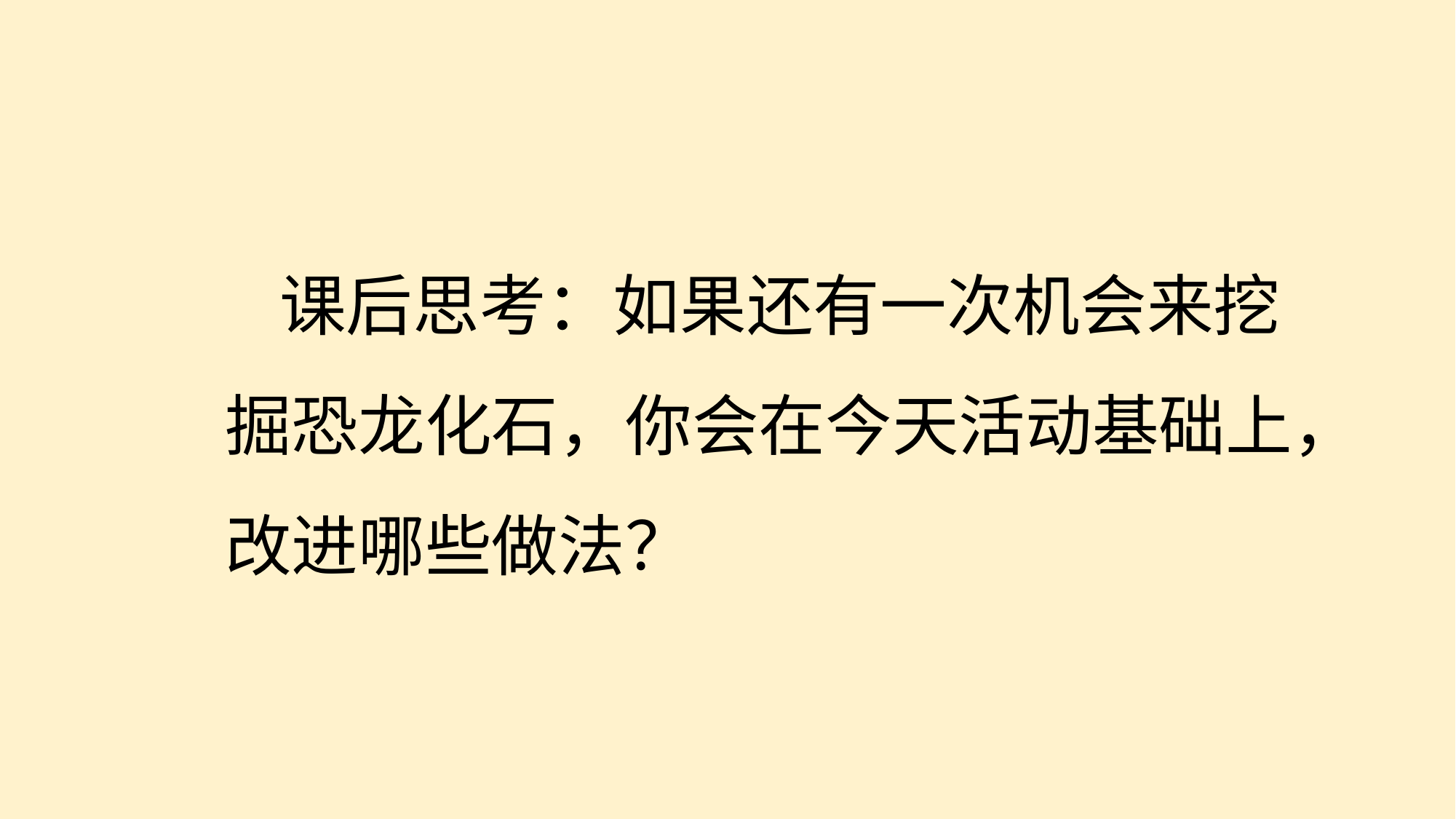

课后思考：如果还有一次机会来挖掘恐龙化石，你会在今天活动基础上，改进哪些做法？